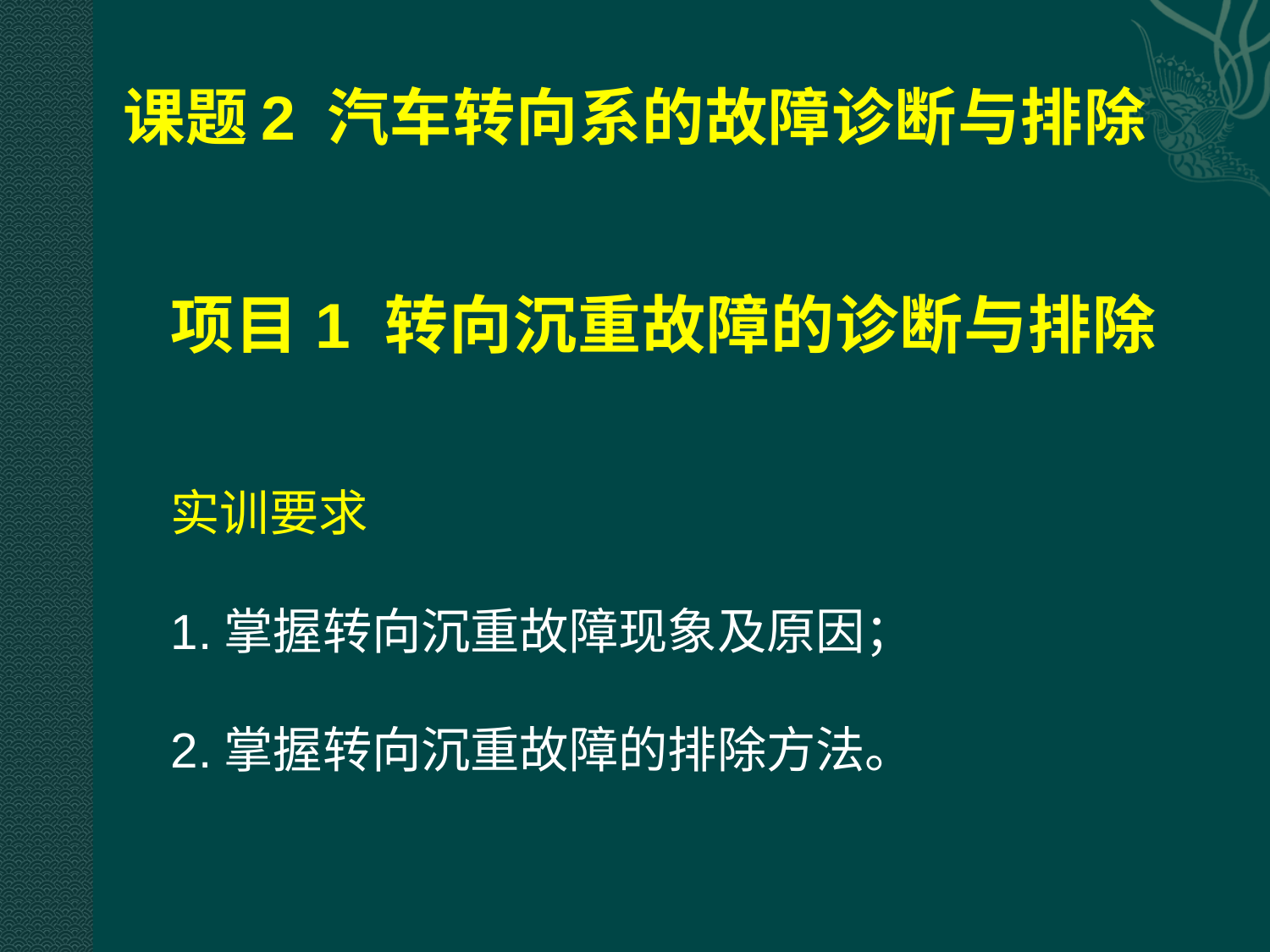

课题2 汽车转向系的故障诊断与排除
# 项目1 转向沉重故障的诊断与排除
实训要求
1.掌握转向沉重故障现象及原因；
2.掌握转向沉重故障的排除方法。